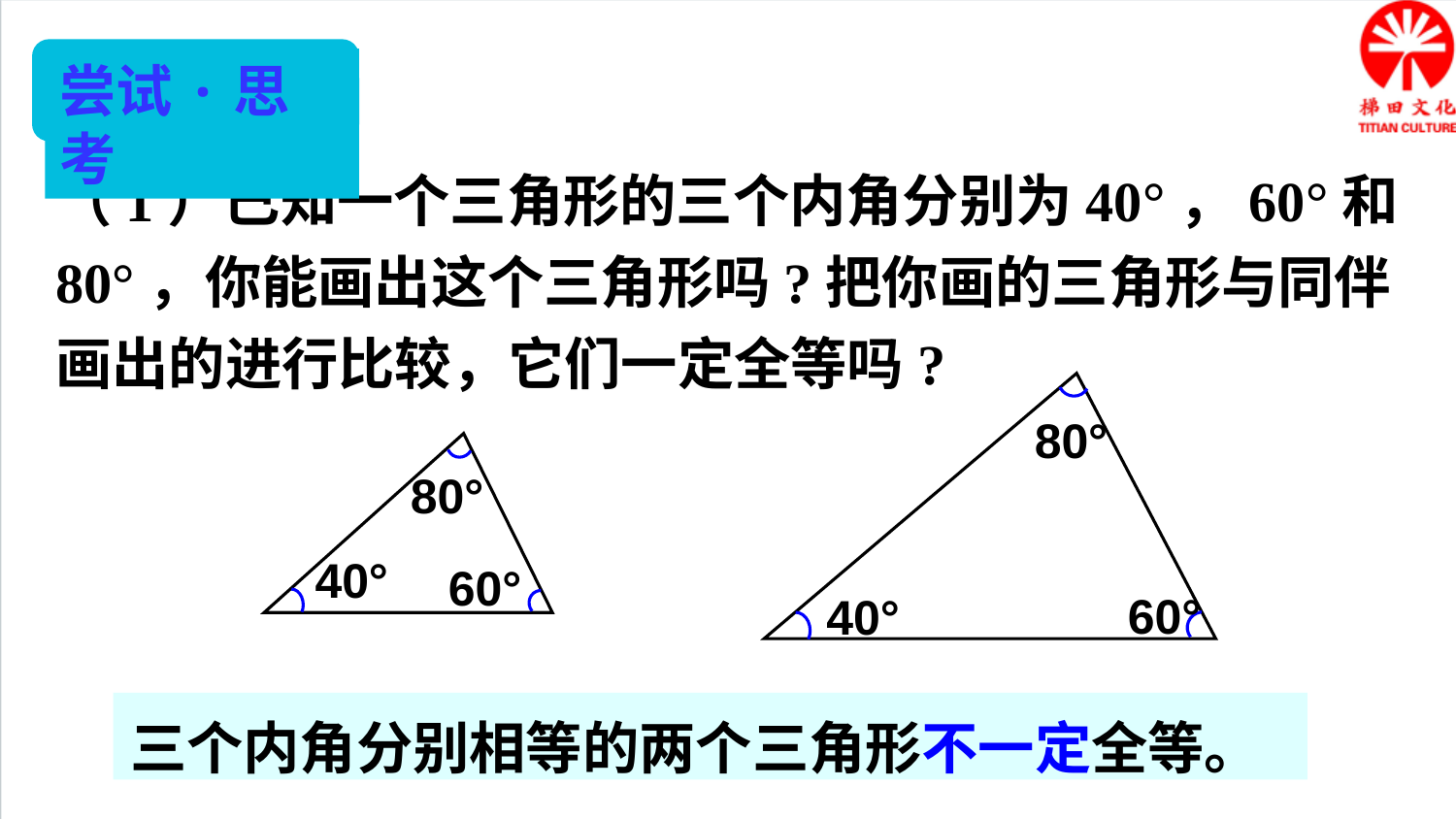

尝试·思考
（1）已知一个三角形的三个内角分别为40°，60°和80°，你能画出这个三角形吗?把你画的三角形与同伴画出的进行比较，它们一定全等吗?

80°
60°
40°

80°
40°
60°

三个内角分别相等的两个三角形不一定全等。